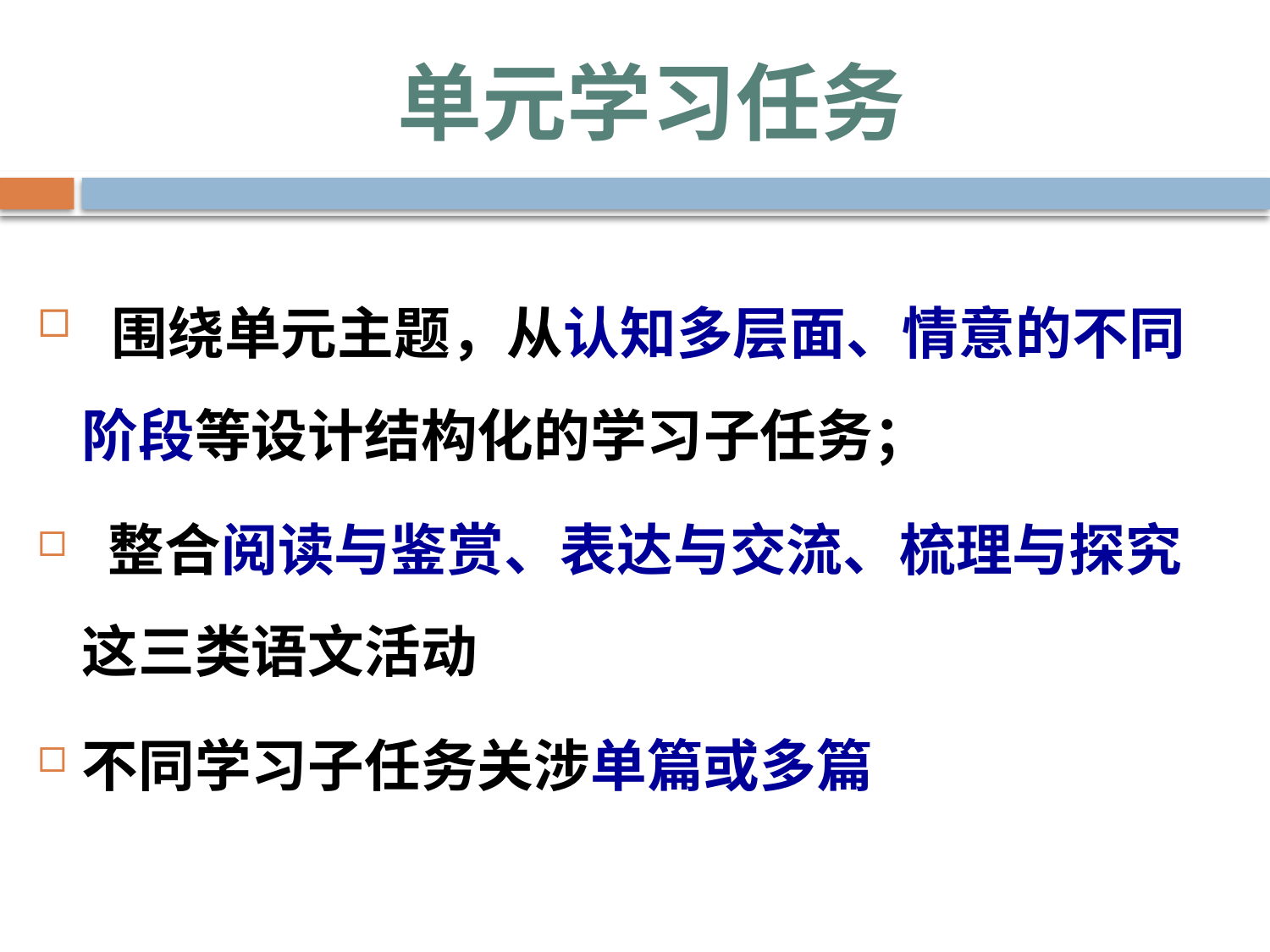

# 单元学习任务
 围绕单元主题，从认知多层面、情意的不同阶段等设计结构化的学习子任务；
 整合阅读与鉴赏、表达与交流、梳理与探究这三类语文活动
不同学习子任务关涉单篇或多篇